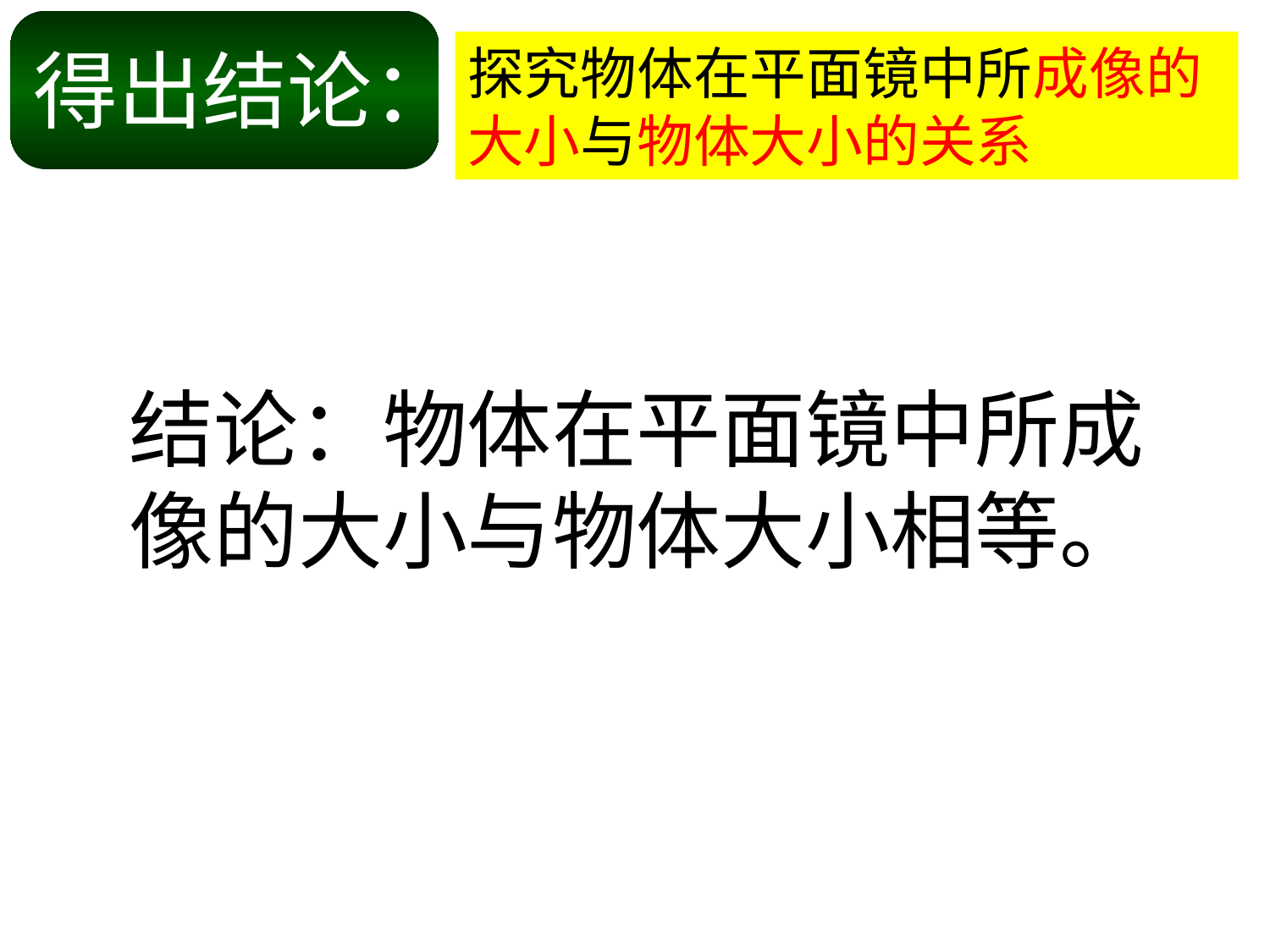

得出结论：
探究物体在平面镜中所成像的大小与物体大小的关系
结论：物体在平面镜中所成像的大小与物体大小相等。